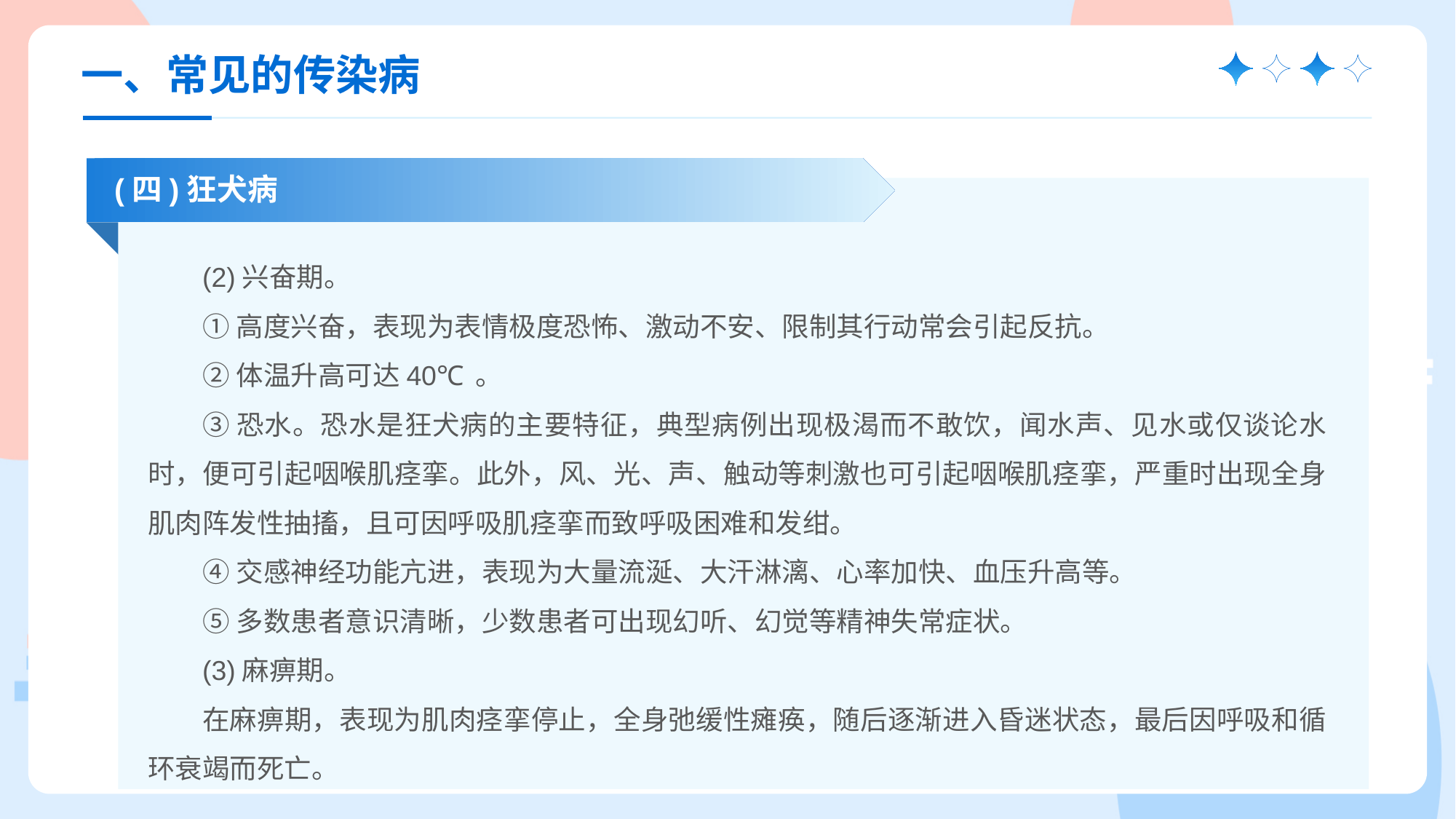

一、常见的传染病
(四)狂犬病

(2)兴奋期。
①高度兴奋，表现为表情极度恐怖、激动不安、限制其行动常会引起反抗。
②体温升高可达40℃。
③恐水。恐水是狂犬病的主要特征，典型病例出现极渴而不敢饮，闻水声、见水或仅谈论水时，便可引起咽喉肌痉挛。此外，风、光、声、触动等刺激也可引起咽喉肌痉挛，严重时出现全身肌肉阵发性抽搐，且可因呼吸肌痉挛而致呼吸困难和发绀。
④交感神经功能亢进，表现为大量流涎、大汗淋漓、心率加快、血压升高等。
⑤多数患者意识清晰，少数患者可出现幻听、幻觉等精神失常症状。
(3)麻痹期。
在麻痹期，表现为肌肉痉挛停止，全身弛缓性瘫痪，随后逐渐进入昏迷状态，最后因呼吸和循环衰竭而死亡。